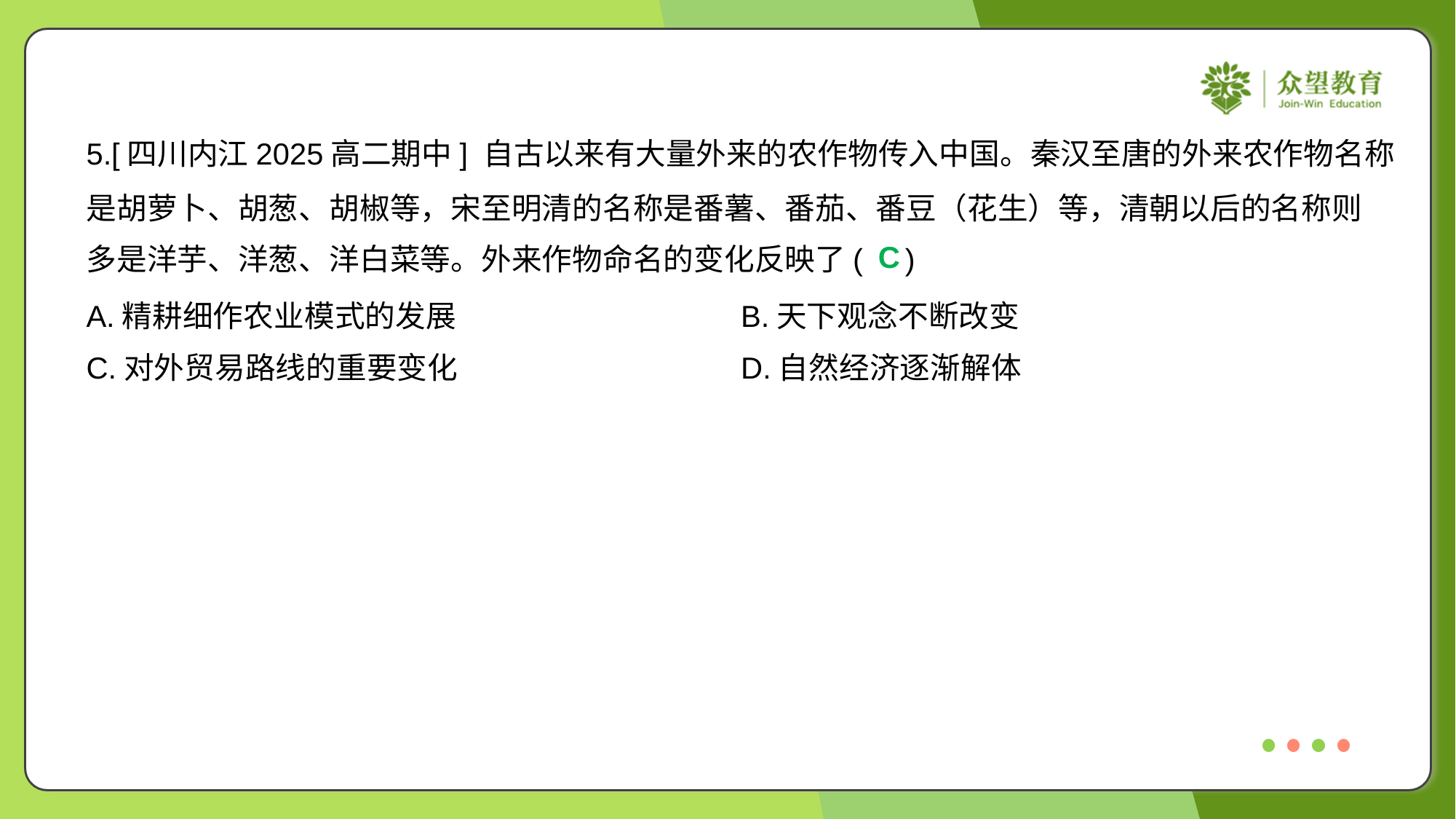

5.[四川内江2025高二期中] 自古以来有大量外来的农作物传入中国。秦汉至唐的外来农作物名称
是胡萝卜、胡葱、胡椒等，宋至明清的名称是番薯、番茄、番豆（花生）等，清朝以后的名称则
多是洋芋、洋葱、洋白菜等。外来作物命名的变化反映了(     )
C
A.精耕细作农业模式的发展	B.天下观念不断改变
C.对外贸易路线的重要变化	D.自然经济逐渐解体